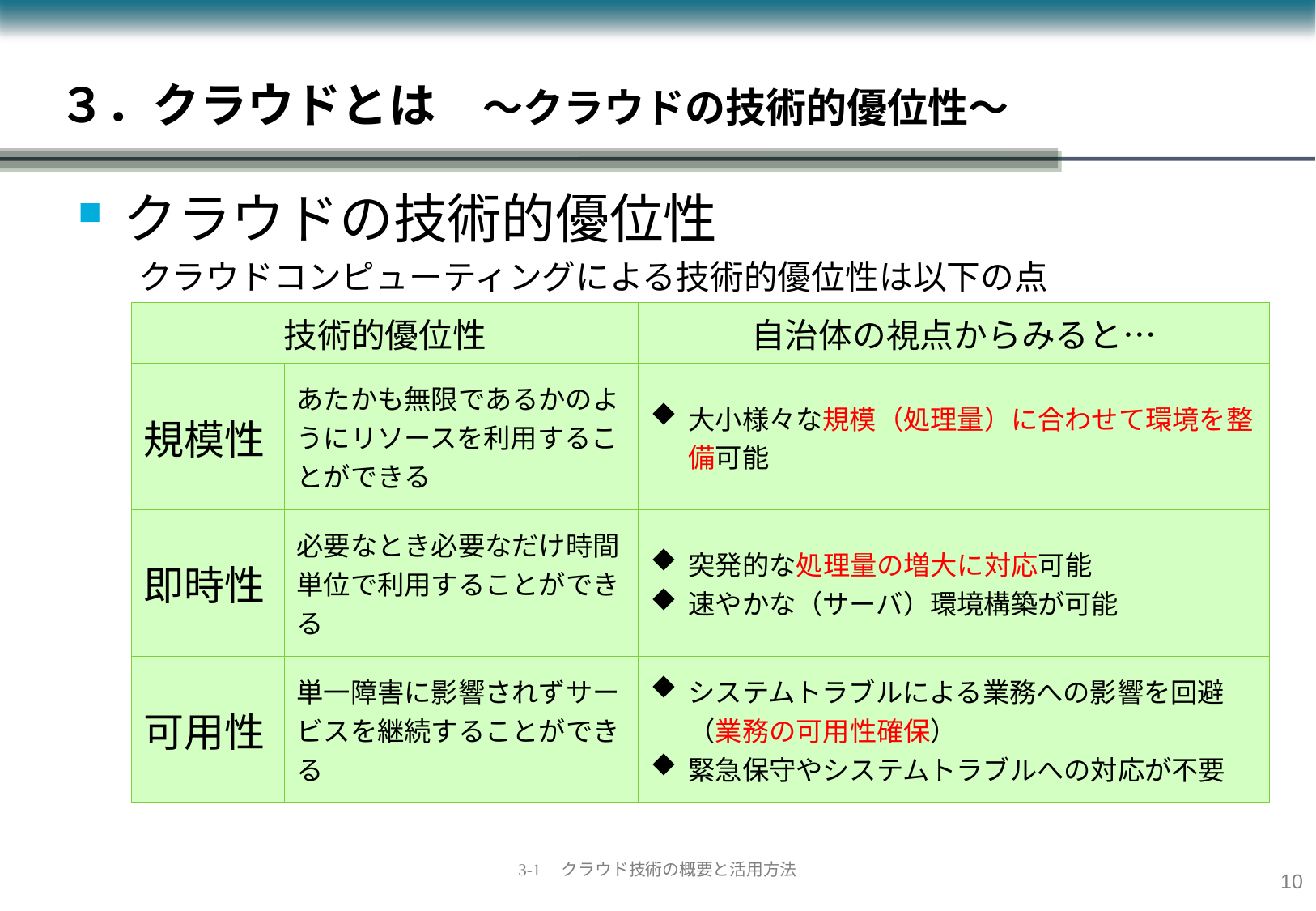

# ３．クラウドとは　～クラウドの技術的優位性～
クラウドの技術的優位性
クラウドコンピューティングによる技術的優位性は以下の点
| 技術的優位性 |  | 自治体の視点からみると… |
| --- | --- | --- |
| 規模性 | あたかも無限であるかのようにリソースを利用することができる | 大小様々な規模（処理量）に合わせて環境を整備可能 |
| 即時性 | 必要なとき必要なだけ時間単位で利用することができる | 突発的な処理量の増大に対応可能 速やかな（サーバ）環境構築が可能 |
| 可用性 | 単一障害に影響されずサービスを継続することができる | システムトラブルによる業務への影響を回避（業務の可用性確保） 緊急保守やシステムトラブルへの対応が不要 |
10
3-1　クラウド技術の概要と活用方法